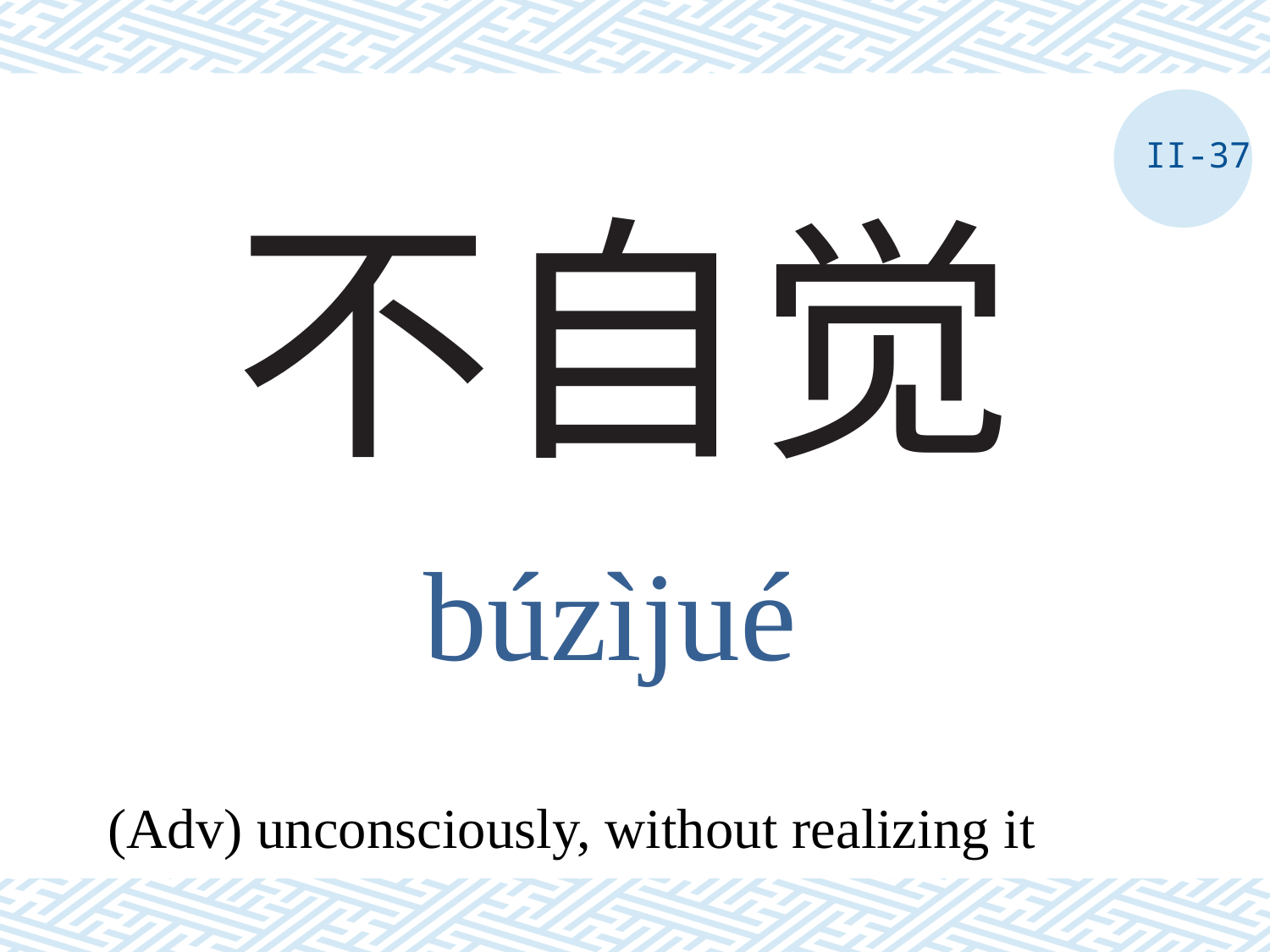

II-37

# 不自觉
búzìjué
(Adv) unconsciously, without realizing it